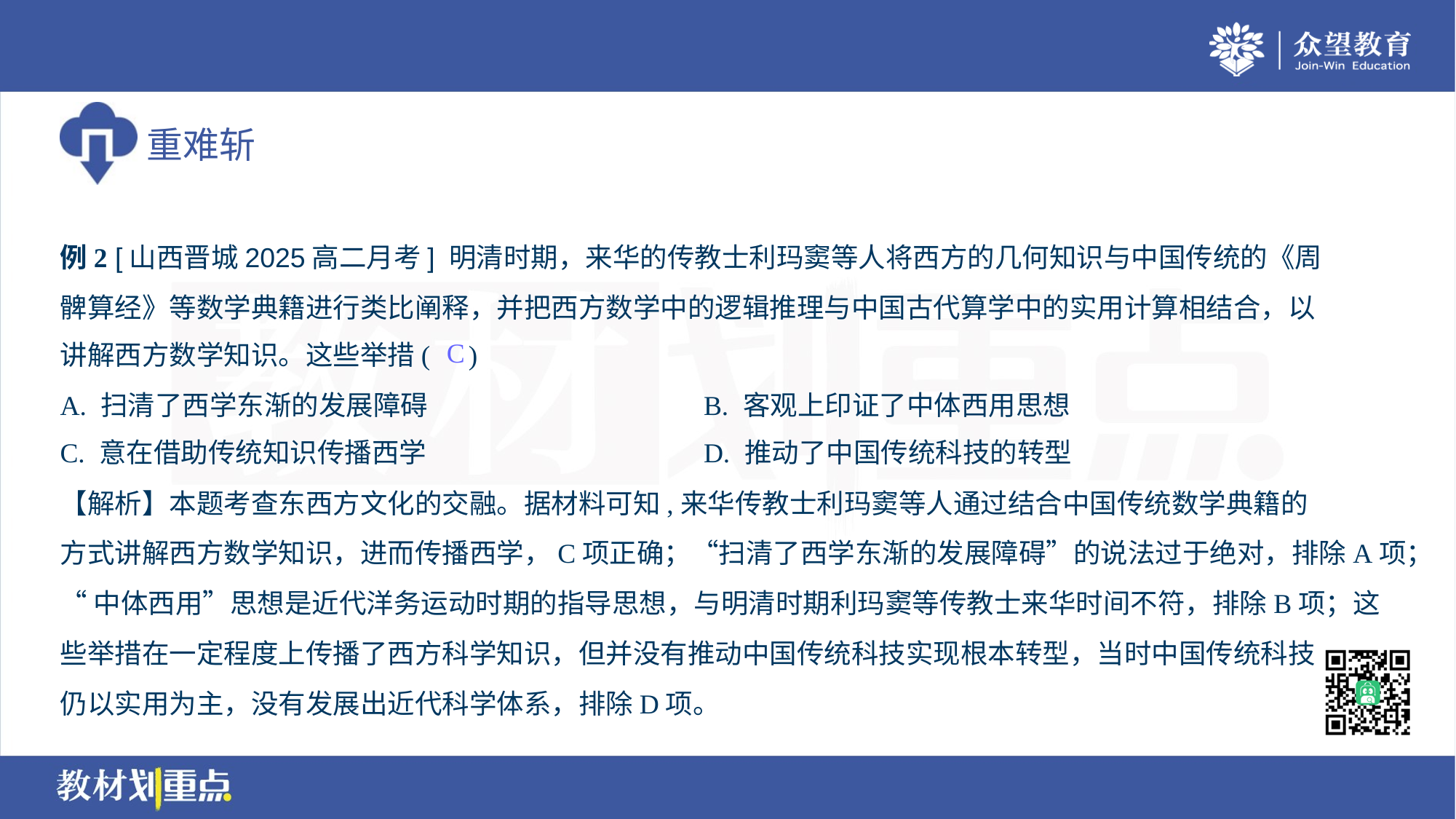

例2 [山西晋城2025高二月考] 明清时期，来华的传教士利玛窦等人将西方的几何知识与中国传统的《周
髀算经》等数学典籍进行类比阐释，并把西方数学中的逻辑推理与中国古代算学中的实用计算相结合，以
讲解西方数学知识。这些举措(     )
C
A. 扫清了西学东渐的发展障碍	B. 客观上印证了中体西用思想
C. 意在借助传统知识传播西学	D. 推动了中国传统科技的转型
【解析】本题考查东西方文化的交融。据材料可知,来华传教士利玛窦等人通过结合中国传统数学典籍的
方式讲解西方数学知识，进而传播西学，C项正确；“扫清了西学东渐的发展障碍”的说法过于绝对，排除A项；
“中体西用”思想是近代洋务运动时期的指导思想，与明清时期利玛窦等传教士来华时间不符，排除B项；这
些举措在一定程度上传播了西方科学知识，但并没有推动中国传统科技实现根本转型，当时中国传统科技
仍以实用为主，没有发展出近代科学体系，排除D项。